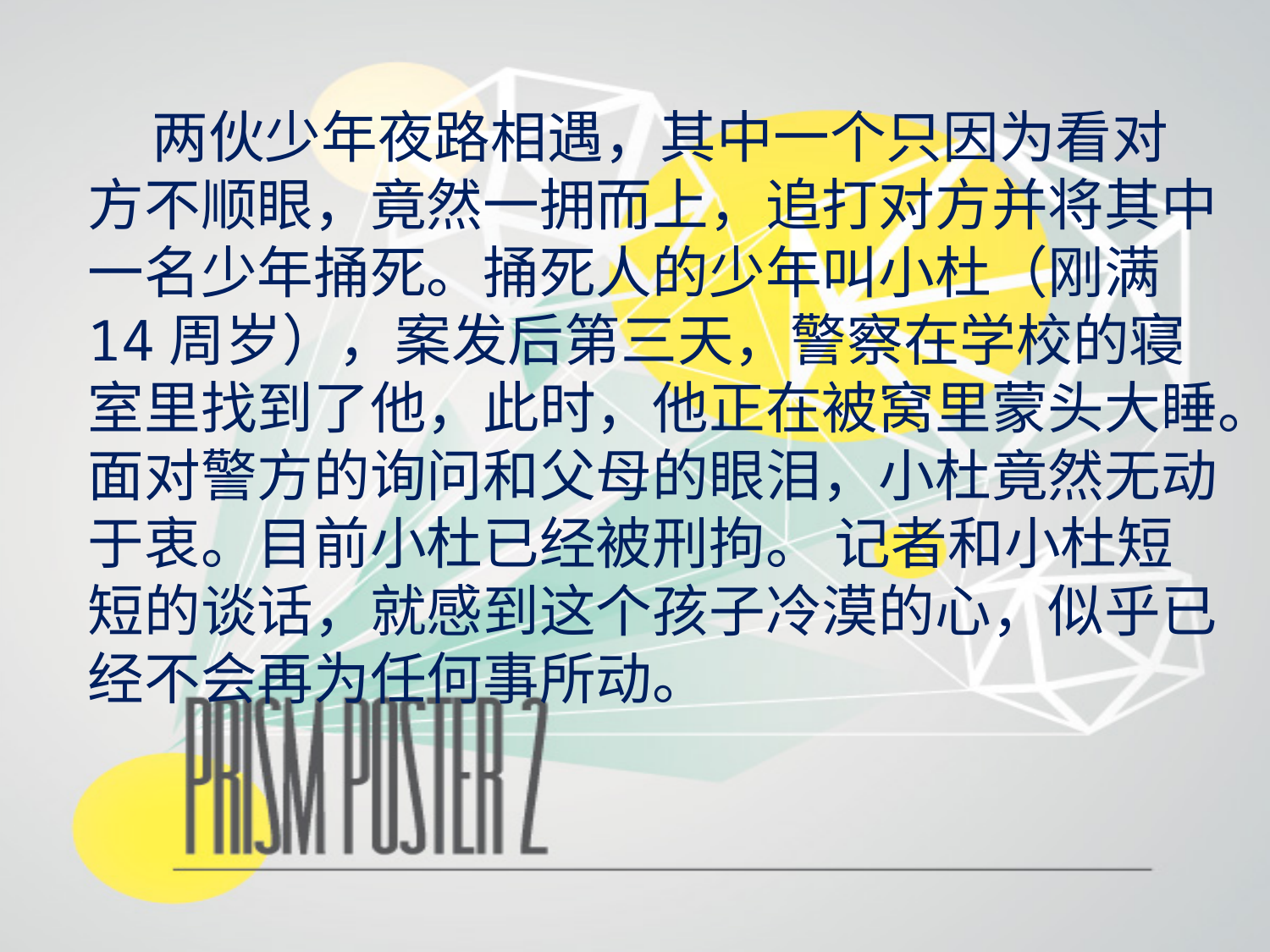

# 两伙少年夜路相遇，其中一个只因为看对方不顺眼，竟然一拥而上，追打对方并将其中一名少年捅死。捅死人的少年叫小杜（刚满14周岁），案发后第三天，警察在学校的寝室里找到了他，此时，他正在被窝里蒙头大睡。面对警方的询问和父母的眼泪，小杜竟然无动于衷。目前小杜已经被刑拘。 记者和小杜短短的谈话，就感到这个孩子冷漠的心，似乎已经不会再为任何事所动。